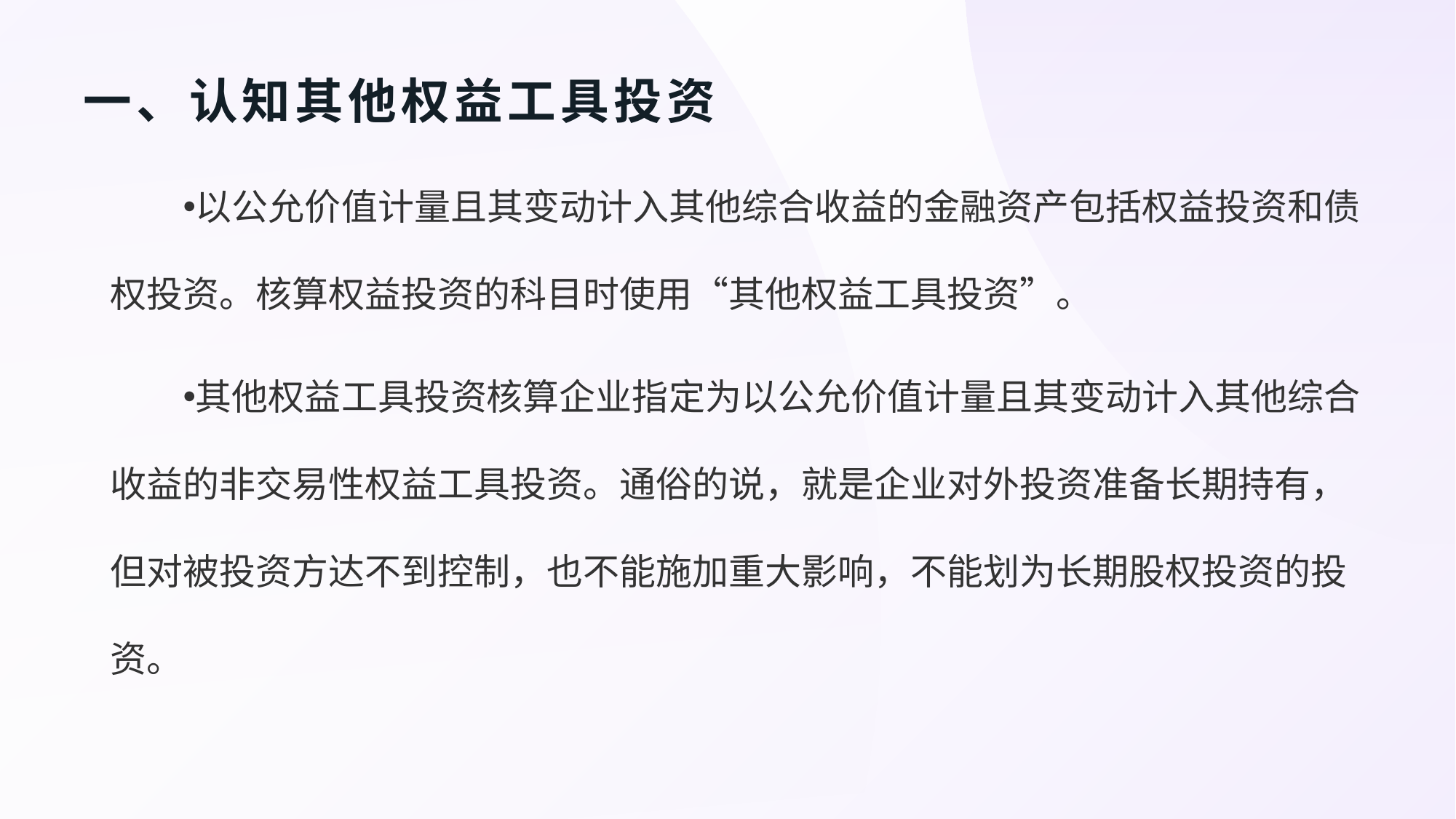

# 一、认知其他权益工具投资
以公允价值计量且其变动计入其他综合收益的金融资产包括权益投资和债权投资。核算权益投资的科目时使用“其他权益工具投资”。
其他权益工具投资核算企业指定为以公允价值计量且其变动计入其他综合收益的非交易性权益工具投资。通俗的说，就是企业对外投资准备长期持有，但对被投资方达不到控制，也不能施加重大影响，不能划为长期股权投资的投资。